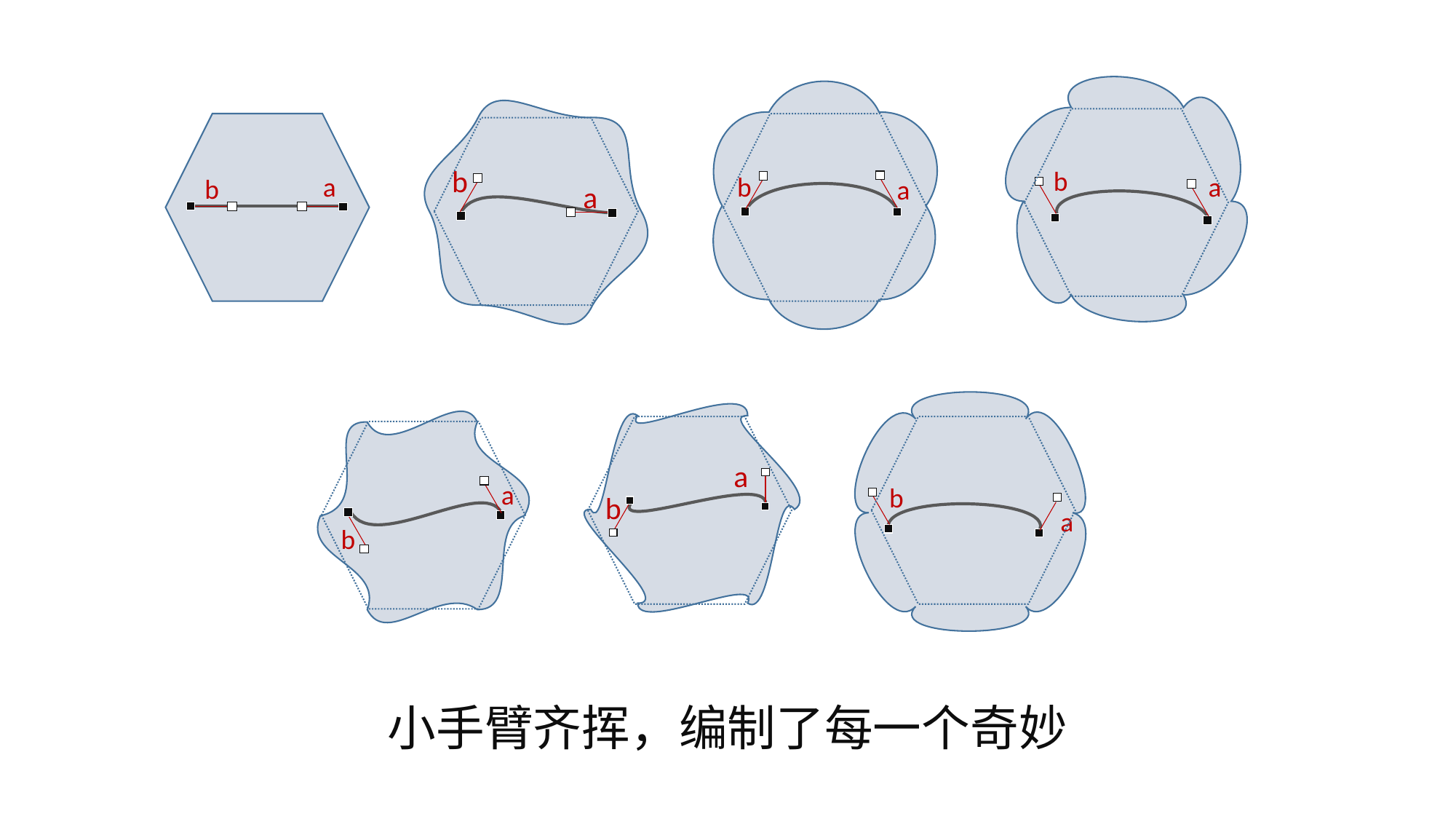

b

a

b

a

a
b

b

a

a
b

a

b

b

a

小手臂齐挥，编制了每一个奇妙